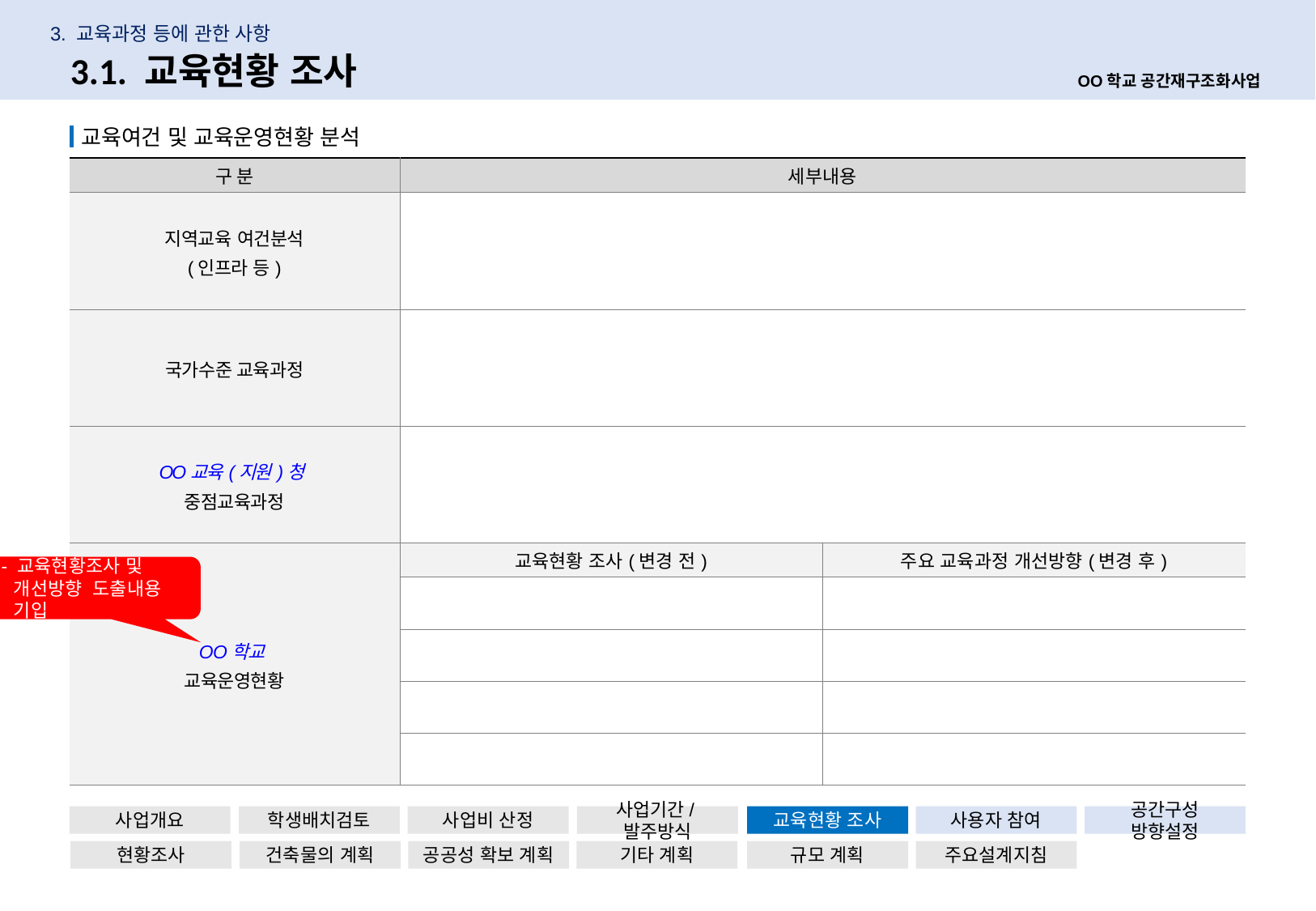

3. 교육과정 등에 관한 사항
16
3.1. 교육현황 조사
OO학교 공간재구조화사업
 교육여건 및 교육운영현황 분석
| 구 분 | 세부내용 |  |
| --- | --- | --- |
| 지역교육 여건분석 (인프라 등) |  |  |
| 국가수준 교육과정 |  |  |
| OO교육(지원)청 중점교육과정 |  |  |
| OO학교 교육운영현황 | 교육현황 조사(변경 전) | 주요 교육과정 개선방향(변경 후) |
|  |  |  |
|  |  |  |
|  |  |  |
|  |  |  |
- 교육현황조사 및 개선방향  도출내용 기입
사업개요
학생배치검토
사업비 산정
사업기간/발주방식
교육현황 조사
사용자 참여
공간구성 방향설정
현황조사
건축물의 계획
공공성 확보 계획
기타 계획
규모 계획
주요설계지침